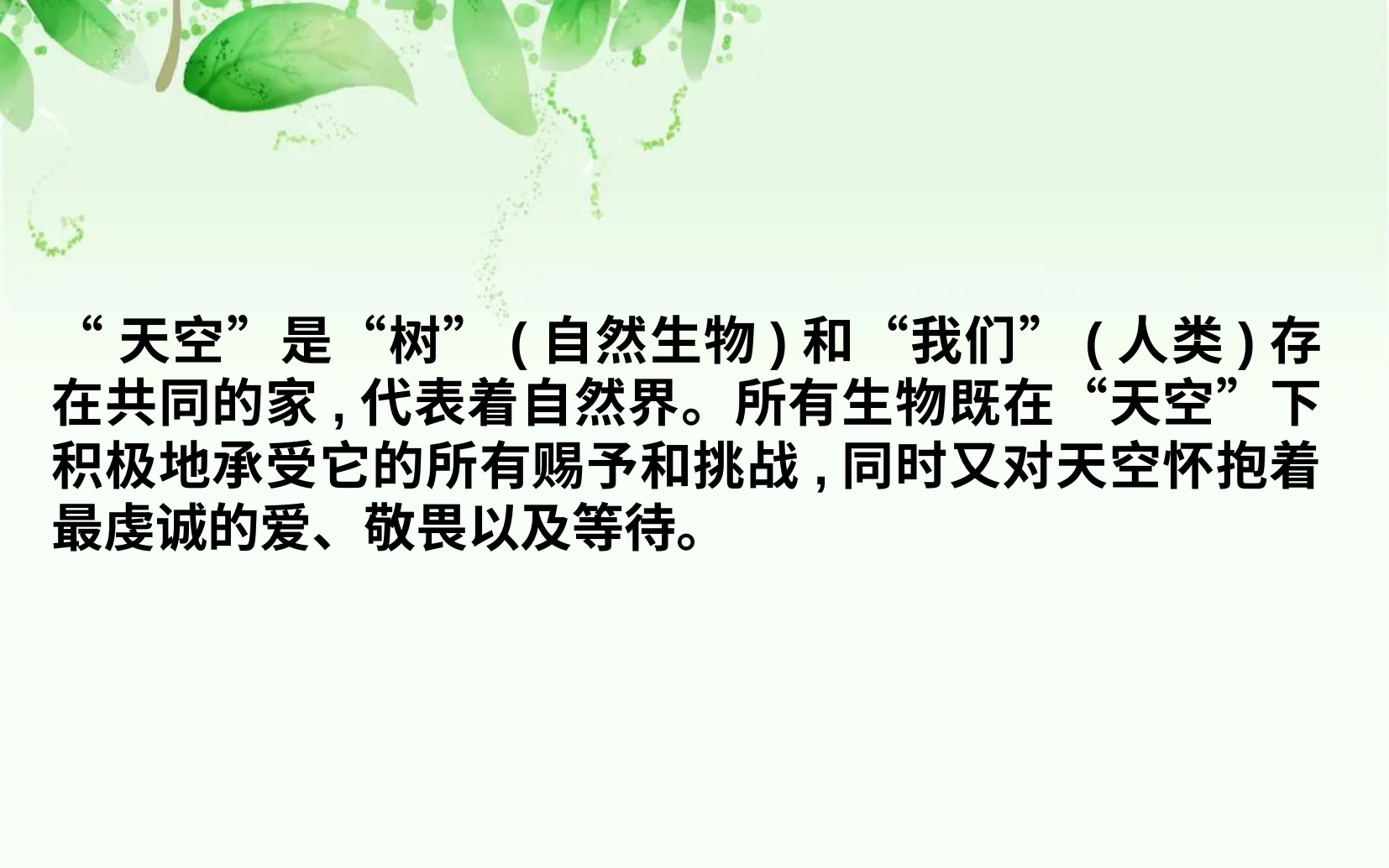

“天空”是“树”(自然生物)和“我们”(人类)存在共同的家,代表着自然界。所有生物既在“天空”下积极地承受它的所有赐予和挑战,同时又对天空怀抱着最虔诚的爱、敬畏以及等待。